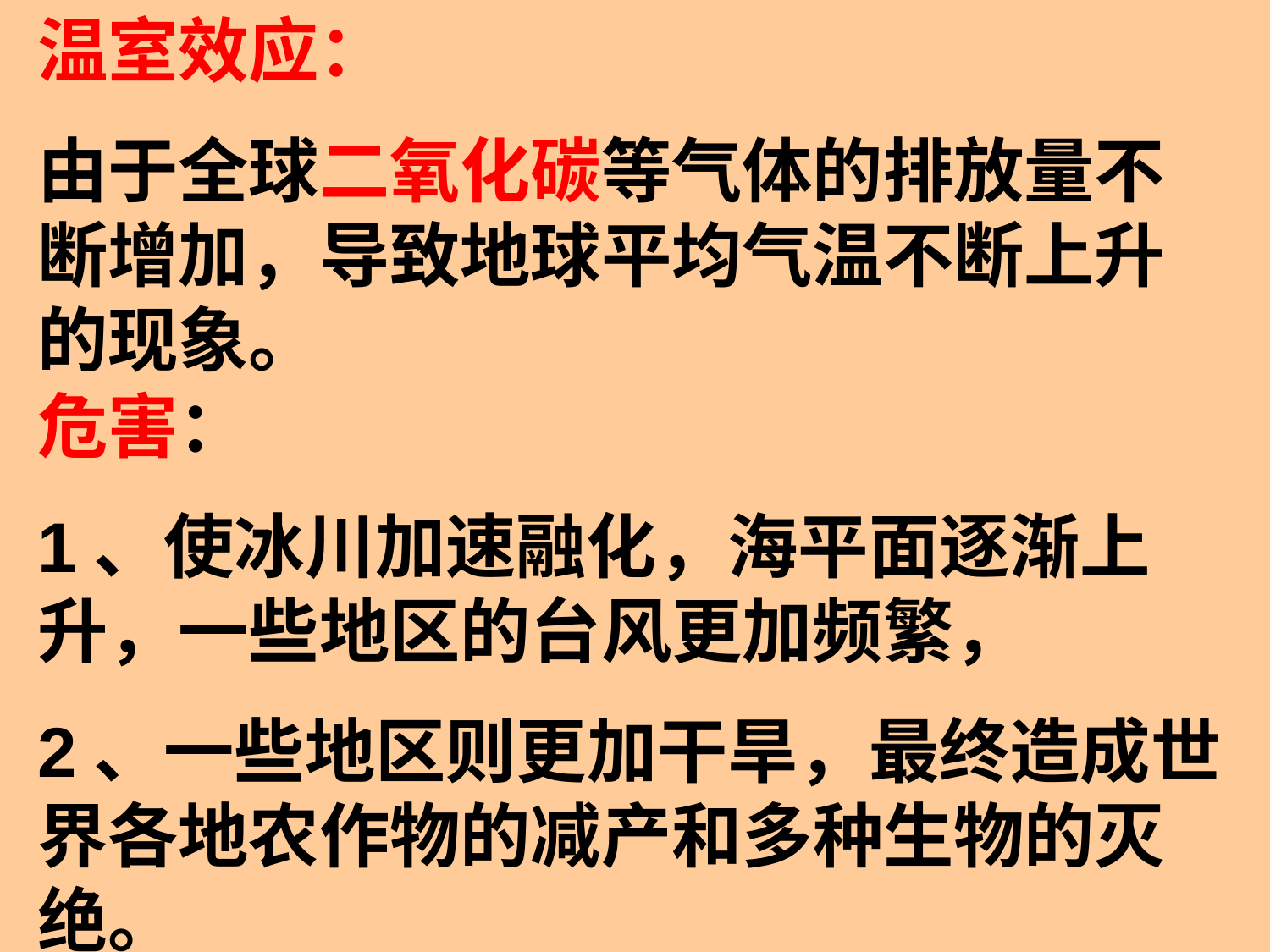

温室效应：
由于全球二氧化碳等气体的排放量不断增加，导致地球平均气温不断上升的现象。
危害：
1、使冰川加速融化，海平面逐渐上升，一些地区的台风更加频繁，
2、一些地区则更加干旱，最终造成世界各地农作物的减产和多种生物的灭绝。